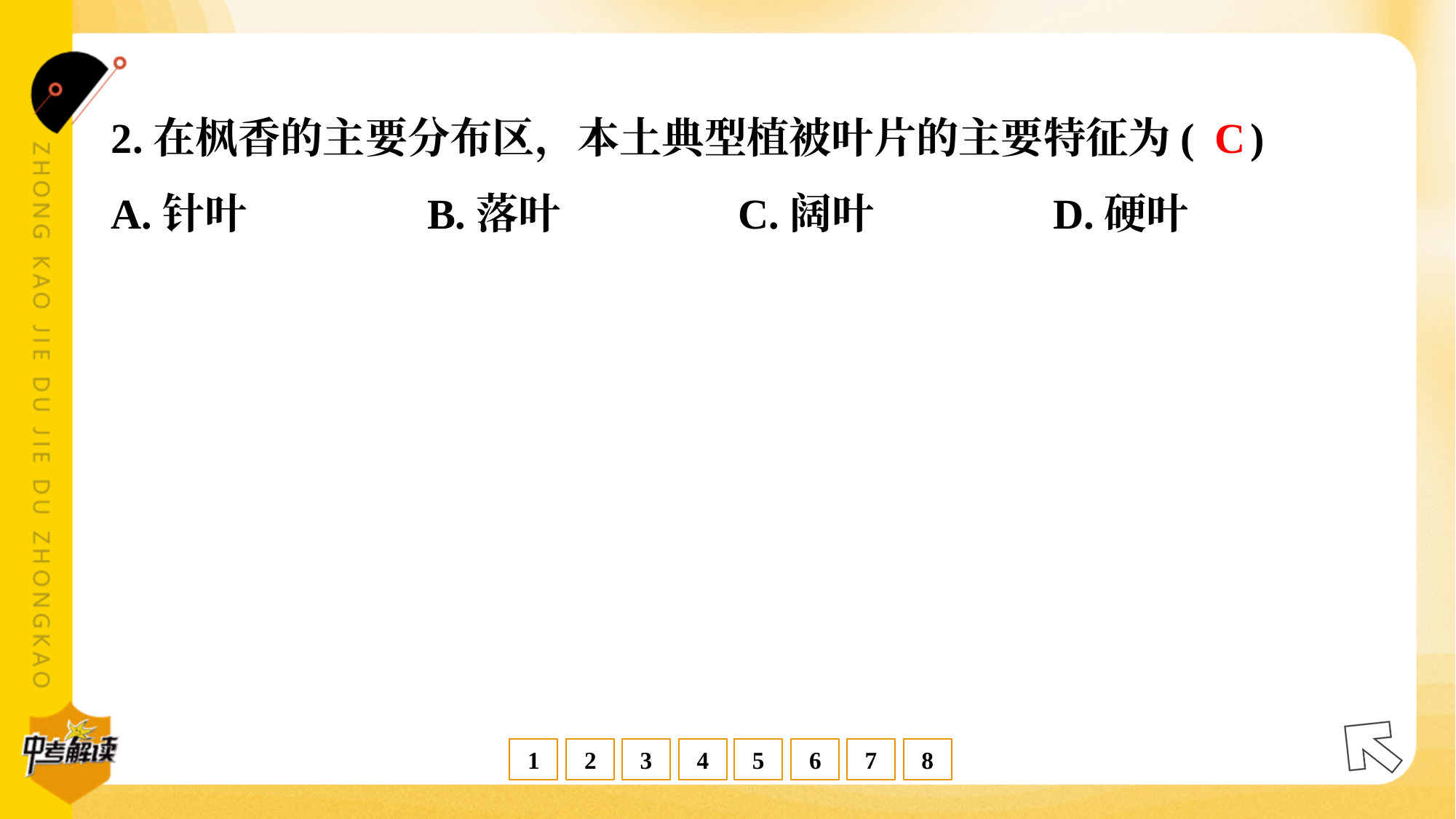

C
2.在枫香的主要分布区，本土典型植被叶片的主要特征为(     )
A.针叶	B.落叶	C.阔叶	D.硬叶